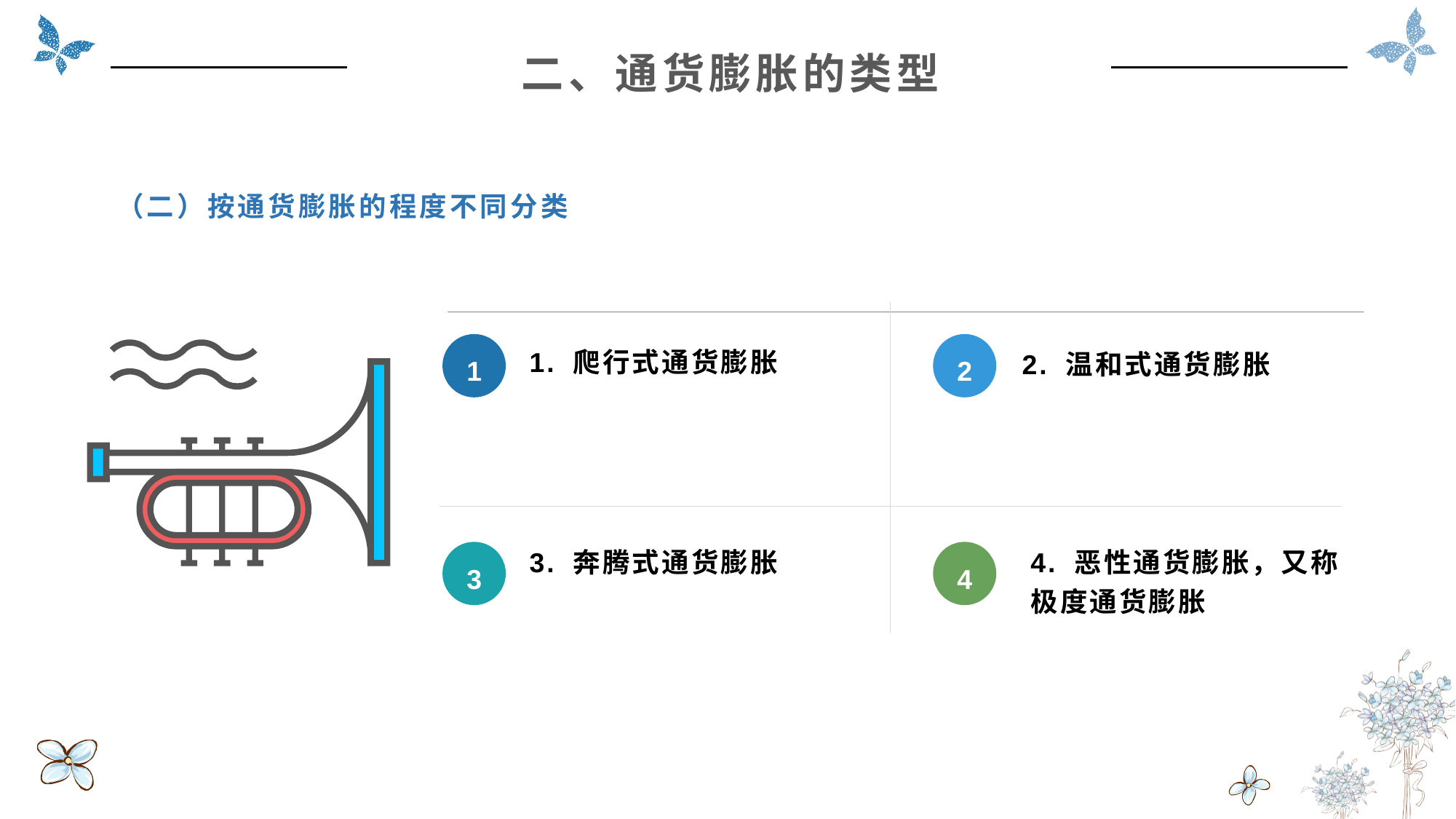

二、通货膨胀的类型
（二）按通货膨胀的程度不同分类
1
2

1. 爬行式通货膨胀
2. 温和式通货膨胀

3. 奔腾式通货膨胀
4. 恶性通货膨胀，又称极度通货膨胀
3
4